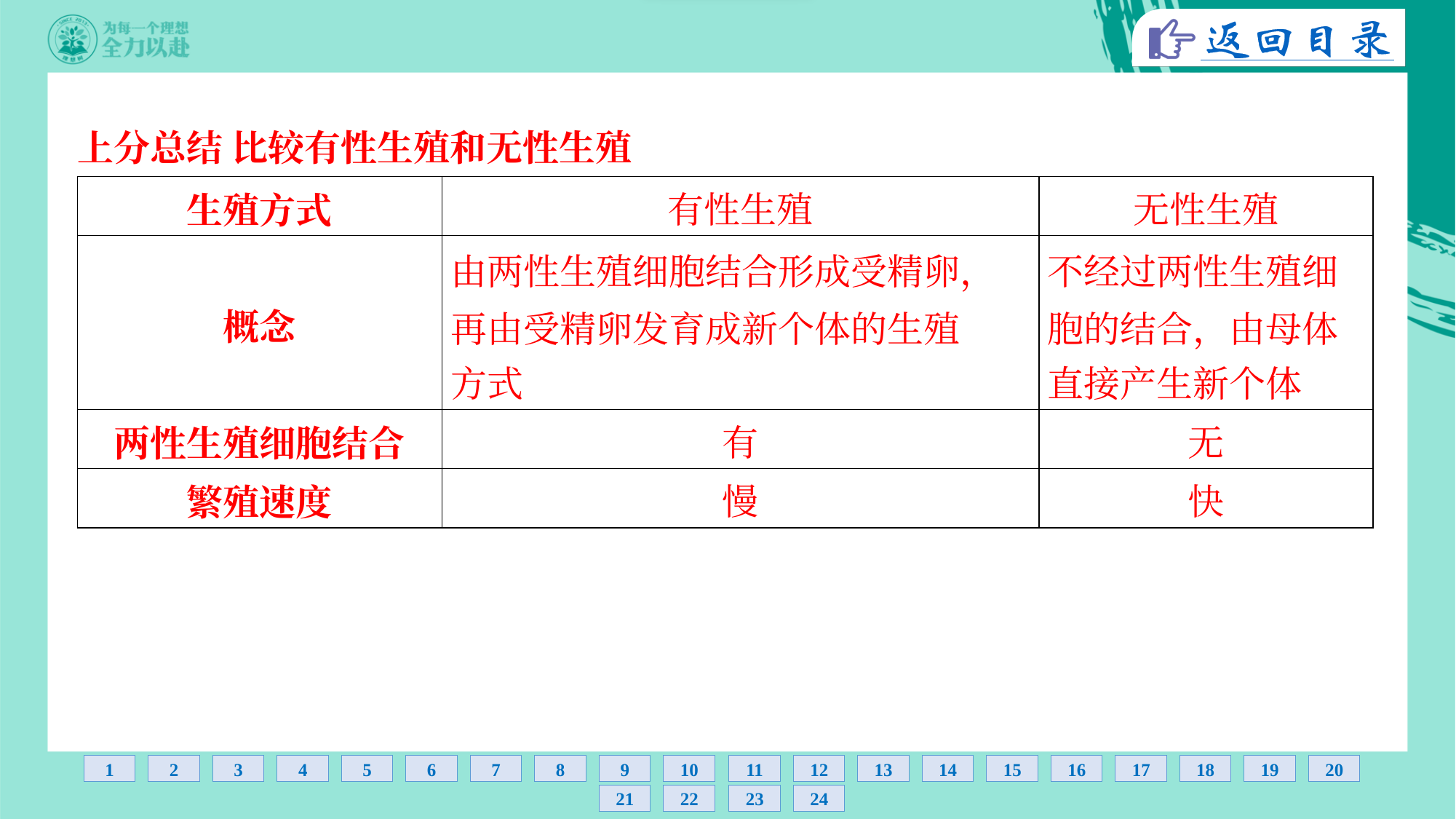

上分总结 比较有性生殖和无性生殖
| 生殖方式 | 有性生殖 | 无性生殖 |
| --- | --- | --- |
| 概念 | 由两性生殖细胞结合形成受精卵， 再由受精卵发育成新个体的生殖 方式 | 不经过两性生殖细 胞的结合，由母体 直接产生新个体 |
| 两性生殖细胞结合 | 有 | 无 |
| 繁殖速度 | 慢 | 快 |